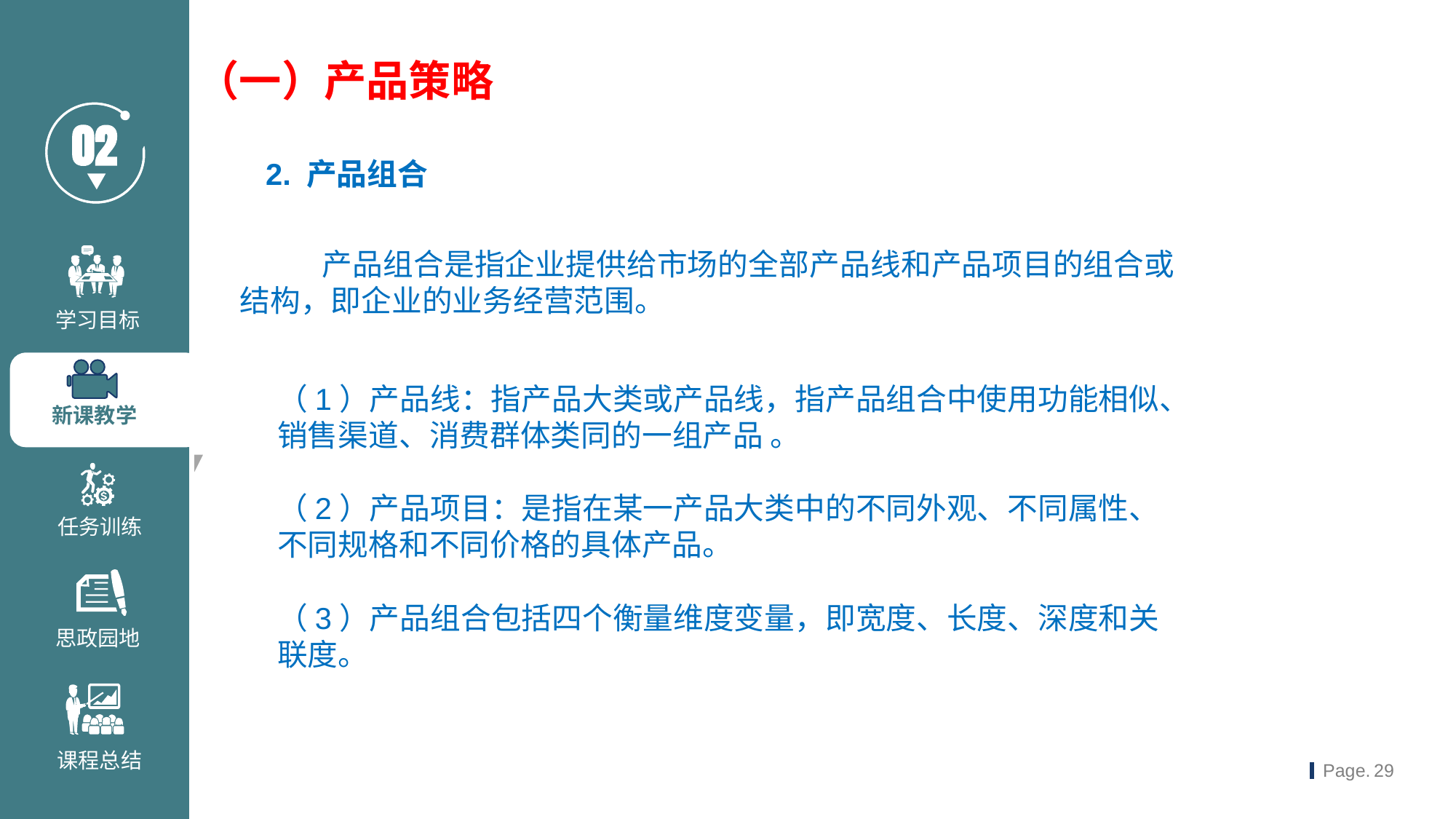

（一）产品策略
2. 产品组合
   产品组合是指企业提供给市场的全部产品线和产品项目的组合或结构，即企业的业务经营范围。
（1）产品线：指产品大类或产品线，指产品组合中使用功能相似、销售渠道、消费群体类同的一组产品 。

（2）产品项目：是指在某一产品大类中的不同外观、不同属性、不同规格和不同价格的具体产品。

（3）产品组合包括四个衡量维度变量，即宽度、长度、深度和关联度。